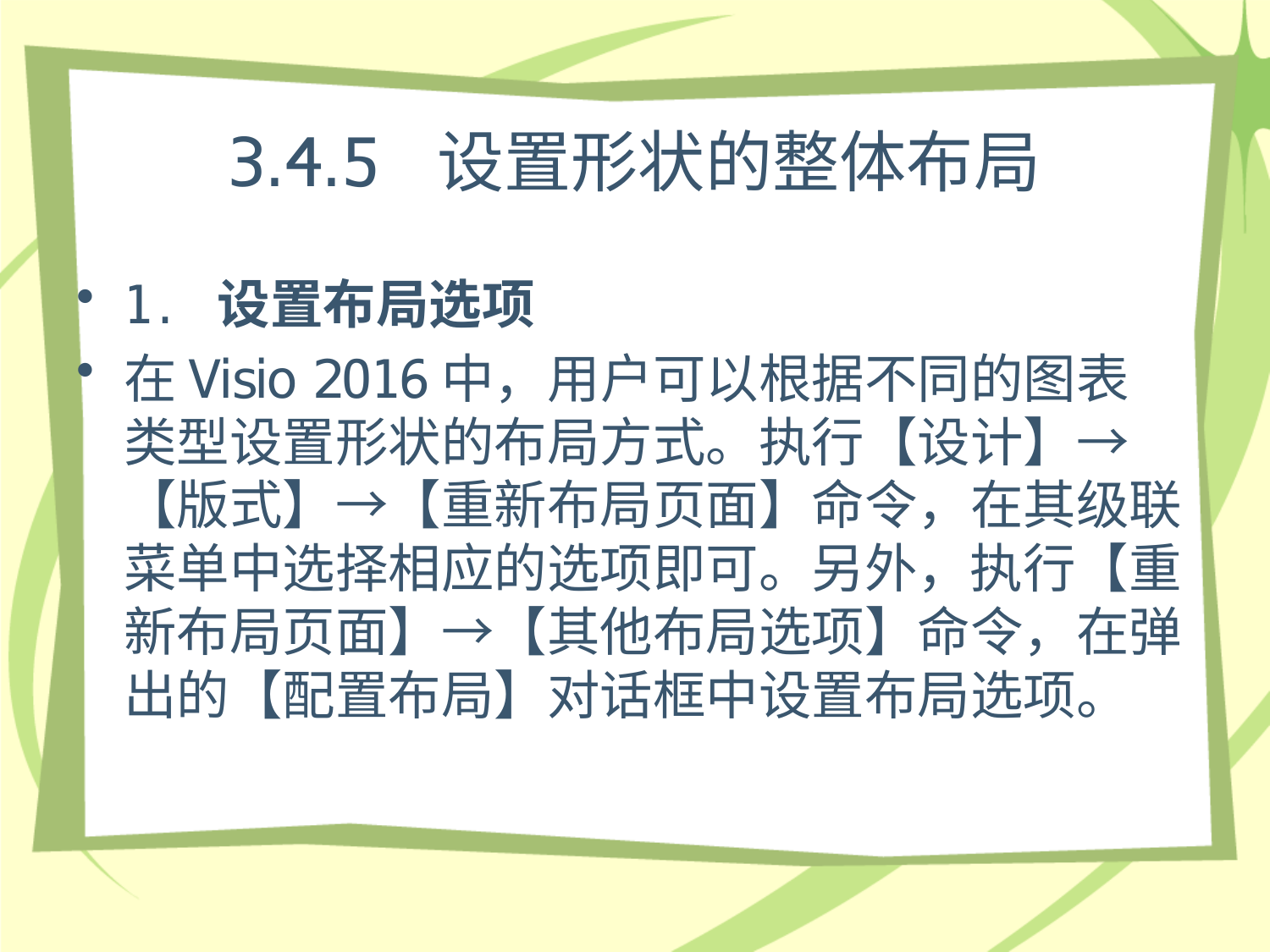

# 3.4.5  设置形状的整体布局
1.  设置布局选项
在Visio 2016中，用户可以根据不同的图表类型设置形状的布局方式。执行【设计】→【版式】→【重新布局页面】命令，在其级联菜单中选择相应的选项即可。另外，执行【重新布局页面】→【其他布局选项】命令，在弹出的【配置布局】对话框中设置布局选项。